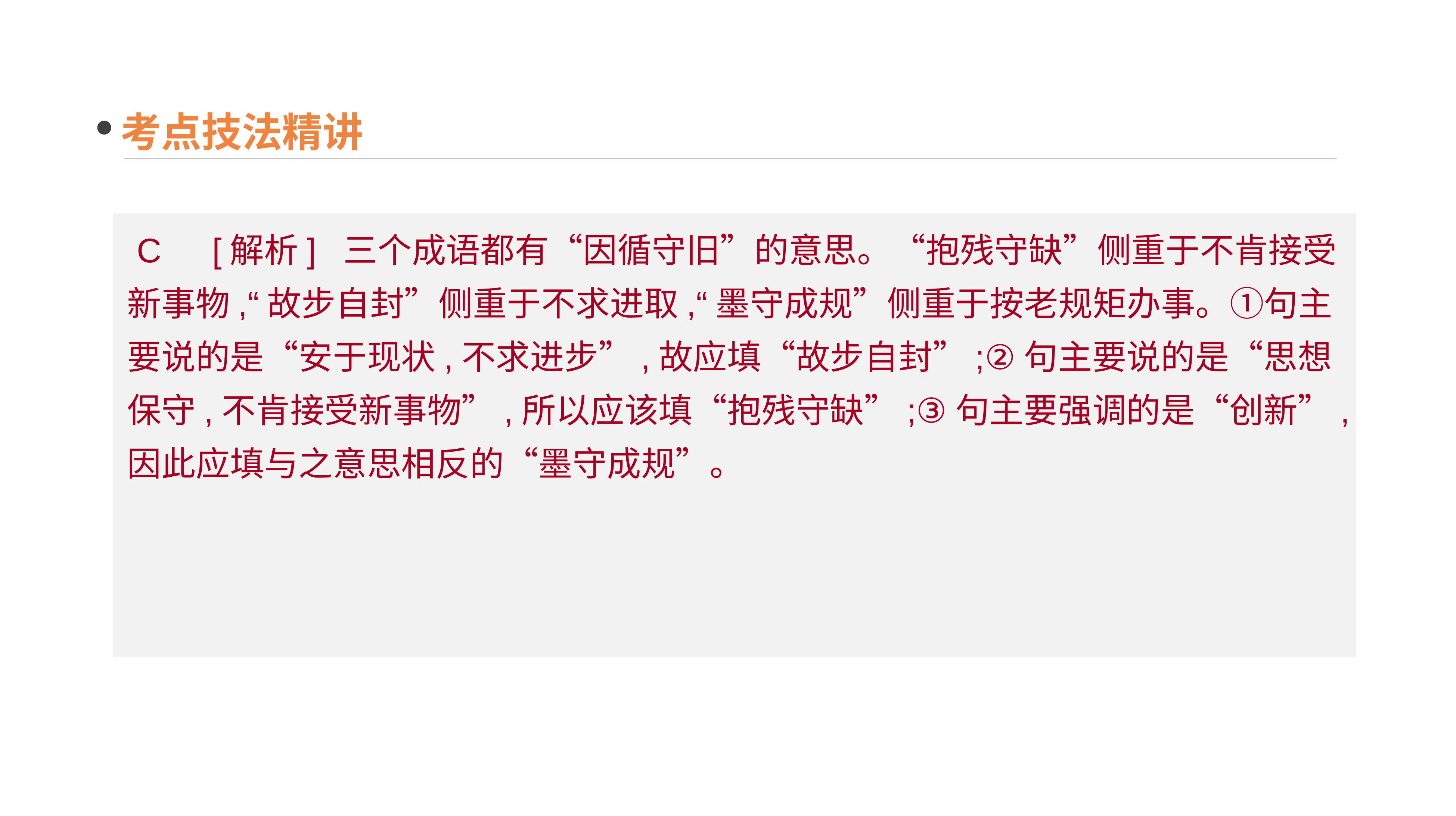

考点技法精讲

 C　[解析]  三个成语都有“因循守旧”的意思。“抱残守缺”侧重于不肯接受新事物,“故步自封”侧重于不求进取,“墨守成规”侧重于按老规矩办事。①句主要说的是“安于现状,不求进步”,故应填“故步自封”;②句主要说的是“思想保守,不肯接受新事物”,所以应该填“抱残守缺”;③句主要强调的是“创新”,因此应填与之意思相反的“墨守成规”。